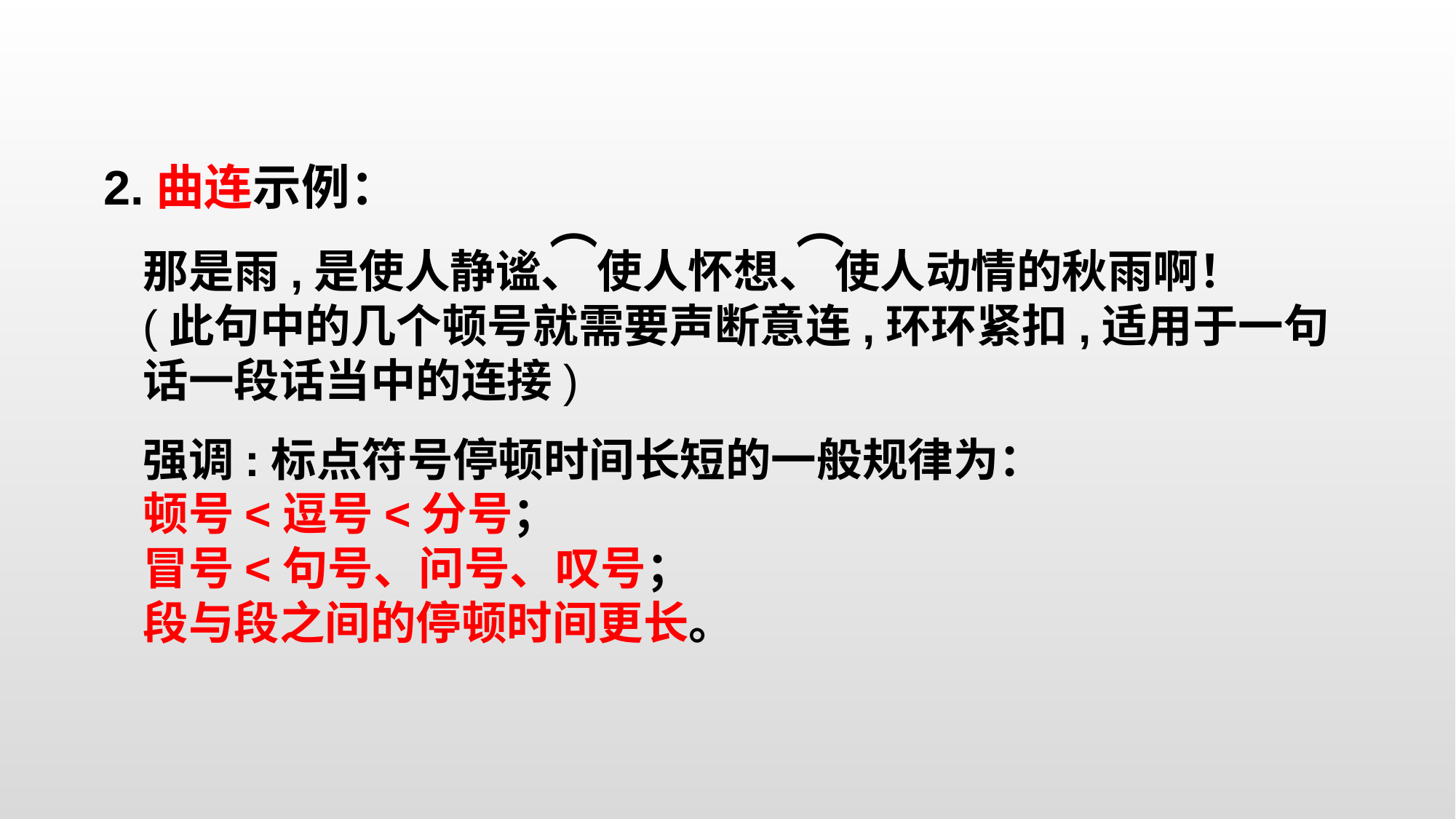

2.曲连示例：
那是雨,是使人静谧、 使人怀想、 使人动情的秋雨啊！
(此句中的几个顿号就需要声断意连,环环紧扣,适用于一句话一段话当中的连接)
⌒
⌒
强调:标点符号停顿时间长短的一般规律为：
顿号<逗号<分号；
冒号<句号、问号、叹号；
段与段之间的停顿时间更长。